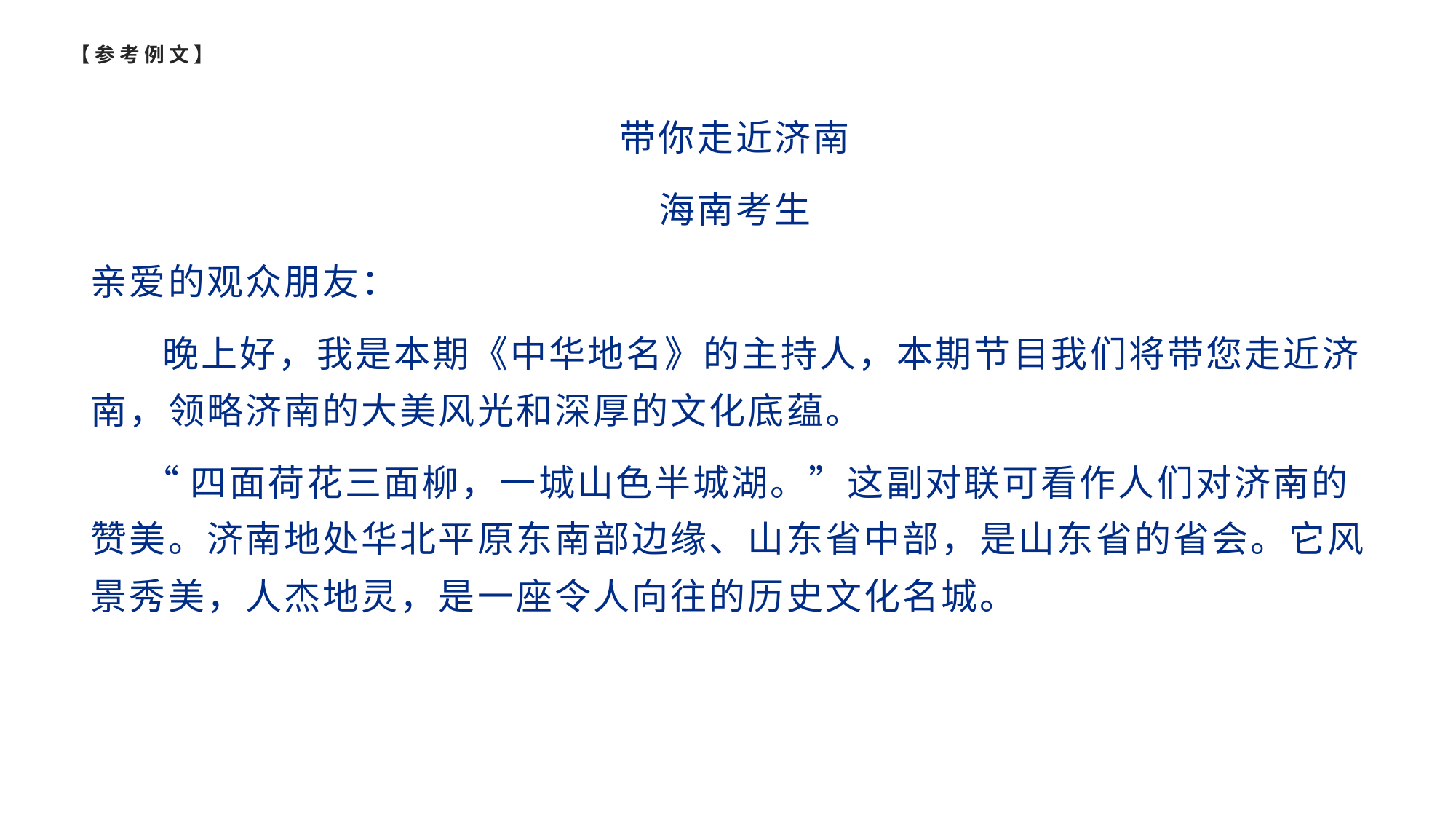

# 【参考例文】
带你走近济南
海南考生
亲爱的观众朋友：
      晚上好，我是本期《中华地名》的主持人，本期节目我们将带您走近济南，领略济南的大美风光和深厚的文化底蕴。
     “四面荷花三面柳，一城山色半城湖。”这副对联可看作人们对济南的赞美。济南地处华北平原东南部边缘、山东省中部，是山东省的省会。它风景秀美，人杰地灵，是一座令人向往的历史文化名城。